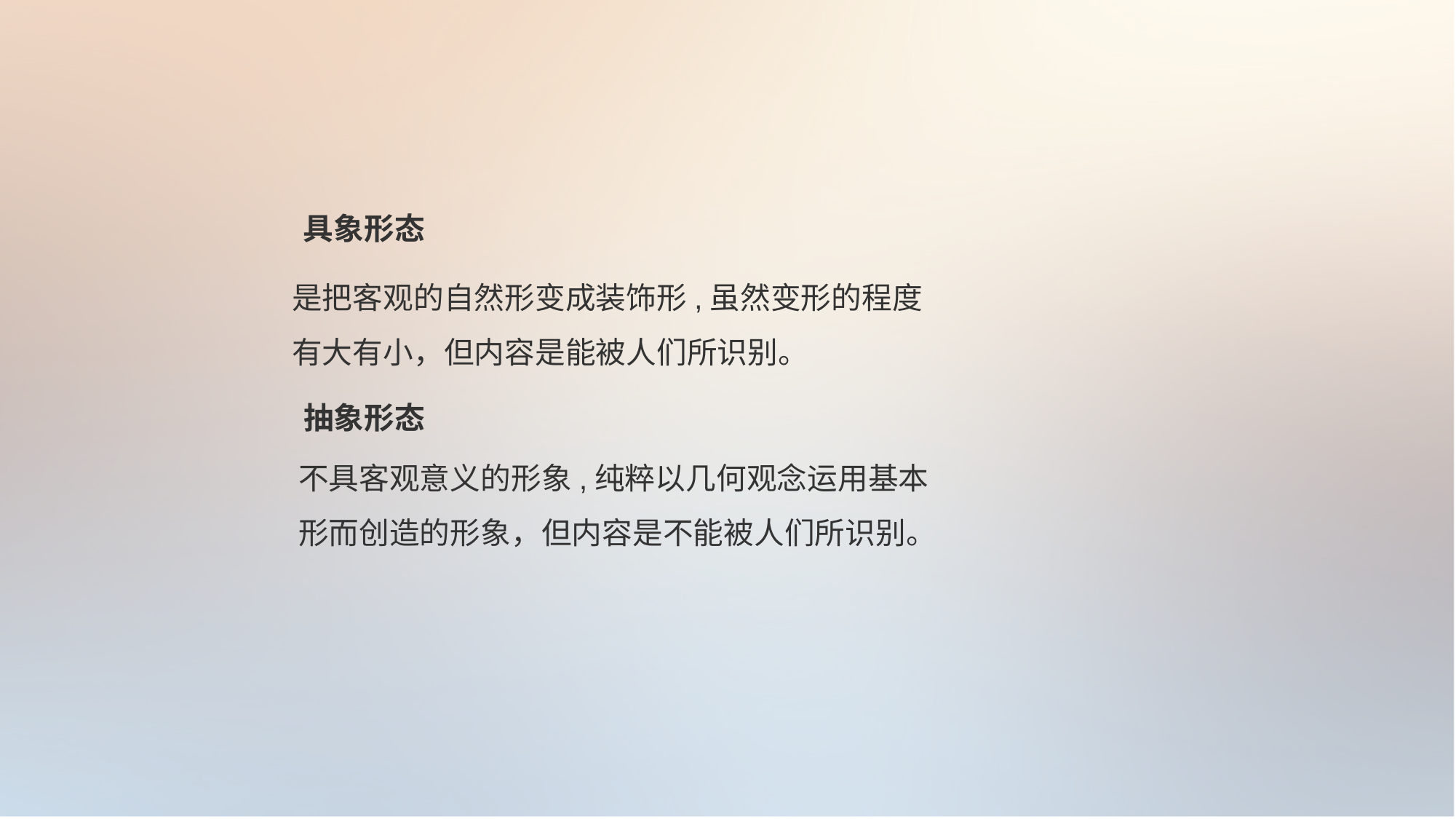

具象形态
是把客观的自然形变成装饰形,虽然变形的程度
有大有小，但内容是能被人们所识别。
抽象形态
不具客观意义的形象,纯粹以几何观念运用基本
形而创造的形象，但内容是不能被人们所识别。